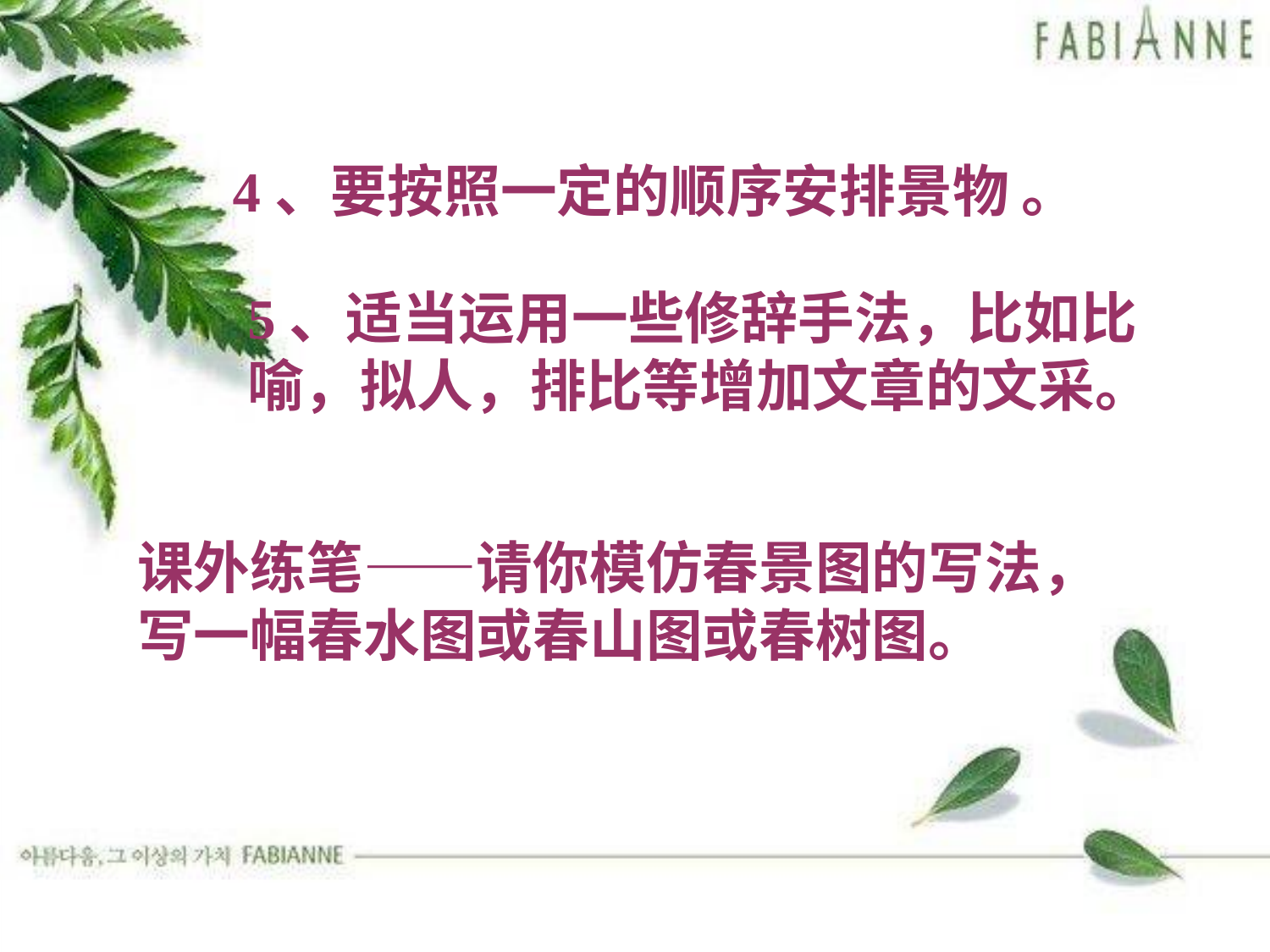

4、要按照一定的顺序安排景物 。
5、适当运用一些修辞手法，比如比喻，拟人，排比等增加文章的文采。

课外练笔——请你模仿春景图的写法，写一幅春水图或春山图或春树图。